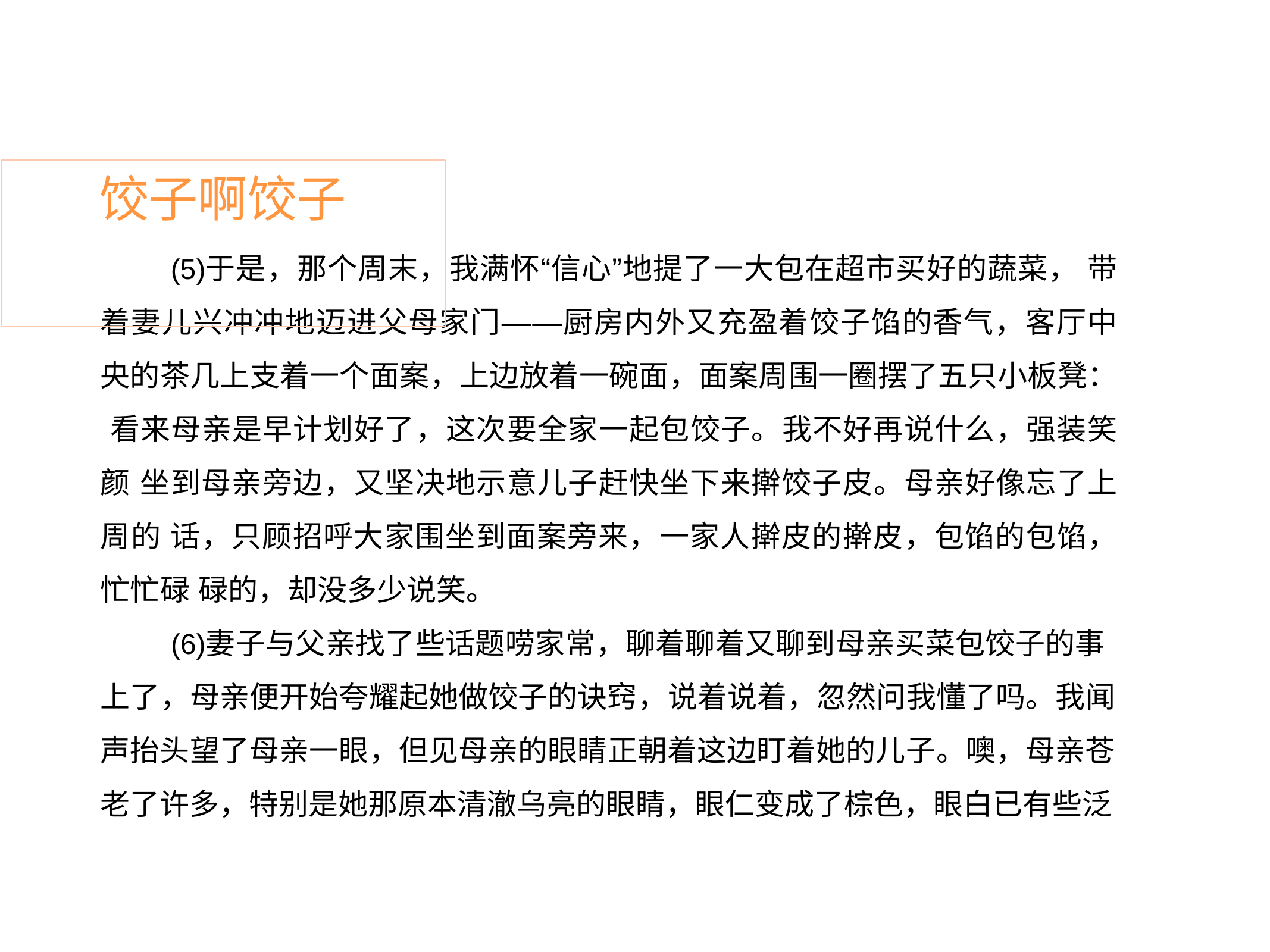

# 饺子啊饺子
于是，那个周末，我满怀“信心”地提了一大包在超市买好的蔬菜， 带着妻儿兴冲冲地迈进父母家门——厨房内外又充盈着饺子馅的香气，客厅中 央的茶几上支着一个面案，上边放着一碗面，面案周围一圈摆了五只小板凳：  看来母亲是早计划好了，这次要全家一起包饺子。我不好再说什么，强装笑颜 坐到母亲旁边，又坚决地示意儿子赶快坐下来擀饺子皮。母亲好像忘了上周的 话，只顾招呼大家围坐到面案旁来，一家人擀皮的擀皮，包馅的包馅，忙忙碌 碌的，却没多少说笑。
妻子与父亲找了些话题唠家常，聊着聊着又聊到母亲买菜包饺子的事 上了，母亲便开始夸耀起她做饺子的诀窍，说着说着，忽然问我懂了吗。我闻
声抬头望了母亲一眼，但见母亲的眼睛正朝着这边盯着她的儿子。噢，母亲苍 老了许多，特别是她那原本清澈乌亮的眼睛，眼仁变成了棕色，眼白已有些泛